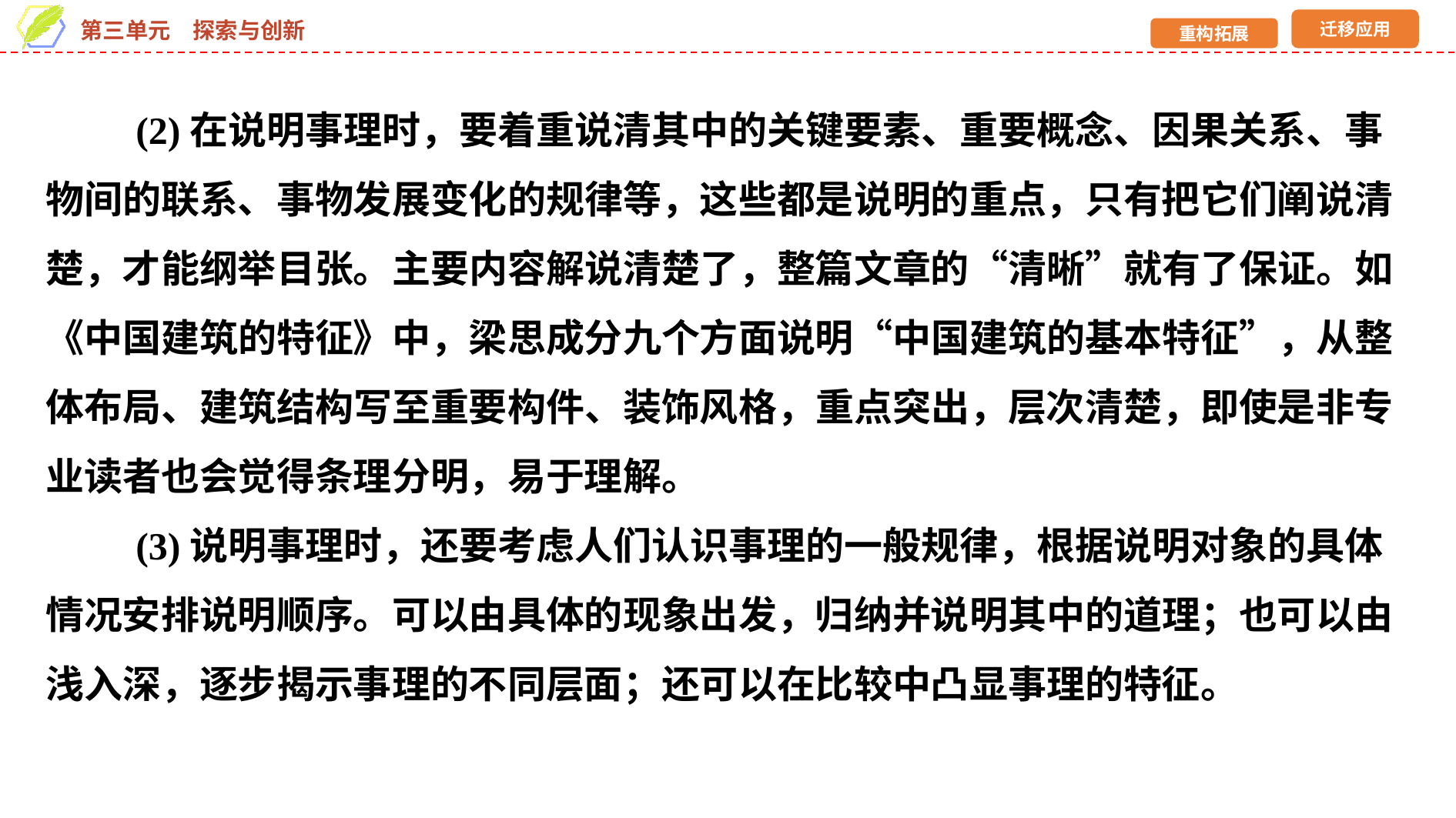

(2)在说明事理时，要着重说清其中的关键要素、重要概念、因果关系、事物间的联系、事物发展变化的规律等，这些都是说明的重点，只有把它们阐说清楚，才能纲举目张。主要内容解说清楚了，整篇文章的“清晰”就有了保证。如《中国建筑的特征》中，梁思成分九个方面说明“中国建筑的基本特征”，从整体布局、建筑结构写至重要构件、装饰风格，重点突出，层次清楚，即使是非专业读者也会觉得条理分明，易于理解。
(3)说明事理时，还要考虑人们认识事理的一般规律，根据说明对象的具体情况安排说明顺序。可以由具体的现象出发，归纳并说明其中的道理；也可以由浅入深，逐步揭示事理的不同层面；还可以在比较中凸显事理的特征。